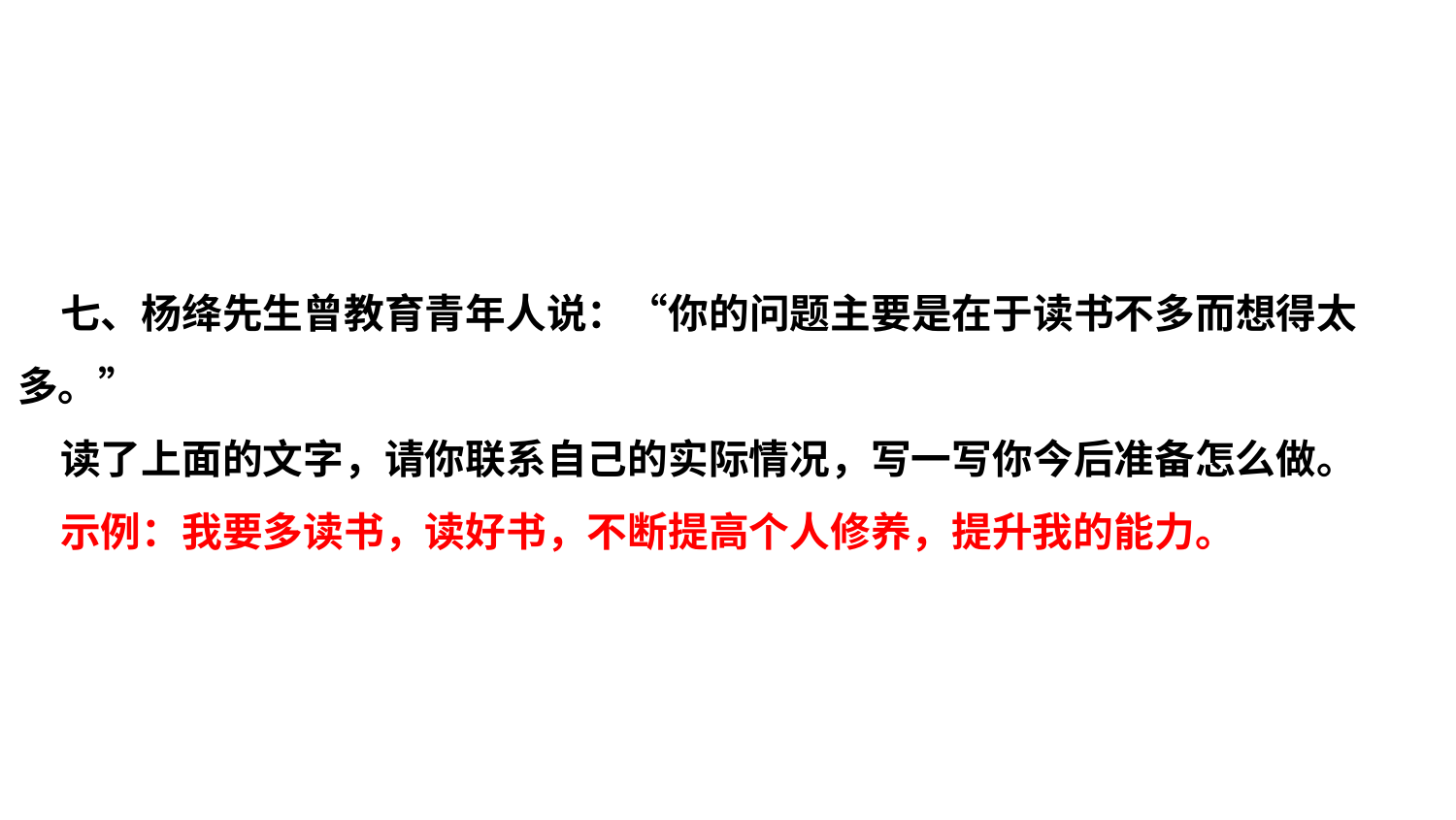

七、杨绛先生曾教育青年人说：“你的问题主要是在于读书不多而想得太多。”
读了上面的文字，请你联系自己的实际情况，写一写你今后准备怎么做。
示例：我要多读书，读好书，不断提高个人修养，提升我的能力。